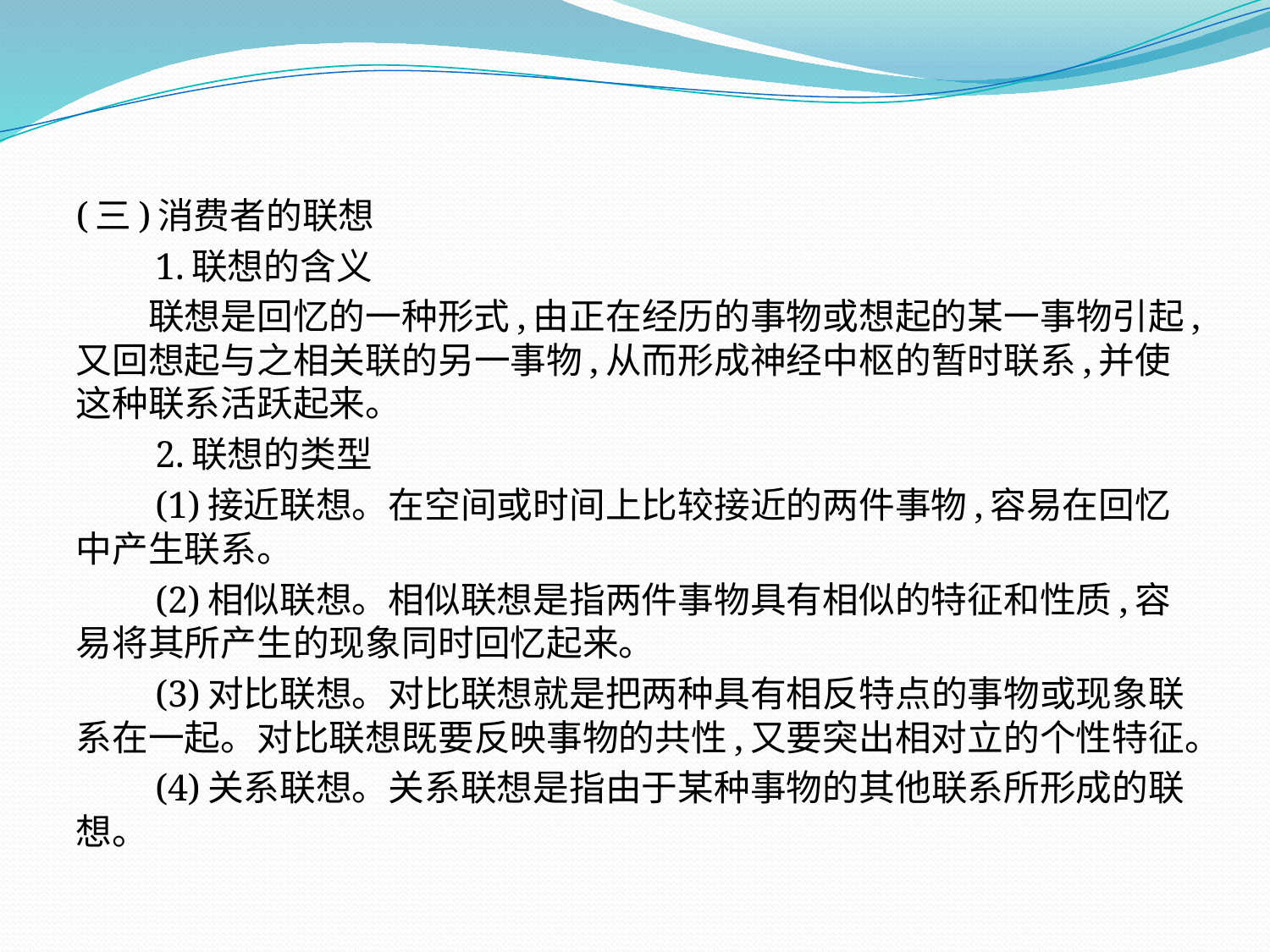

(三)消费者的联想
　　1.联想的含义
　　联想是回忆的一种形式,由正在经历的事物或想起的某一事物引起,又回想起与之相关联的另一事物,从而形成神经中枢的暂时联系,并使这种联系活跃起来。
　　2.联想的类型
　　(1)接近联想。在空间或时间上比较接近的两件事物,容易在回忆中产生联系。
　　(2)相似联想。相似联想是指两件事物具有相似的特征和性质,容易将其所产生的现象同时回忆起来。
　　(3)对比联想。对比联想就是把两种具有相反特点的事物或现象联系在一起。对比联想既要反映事物的共性,又要突出相对立的个性特征。
　　(4)关系联想。关系联想是指由于某种事物的其他联系所形成的联想。